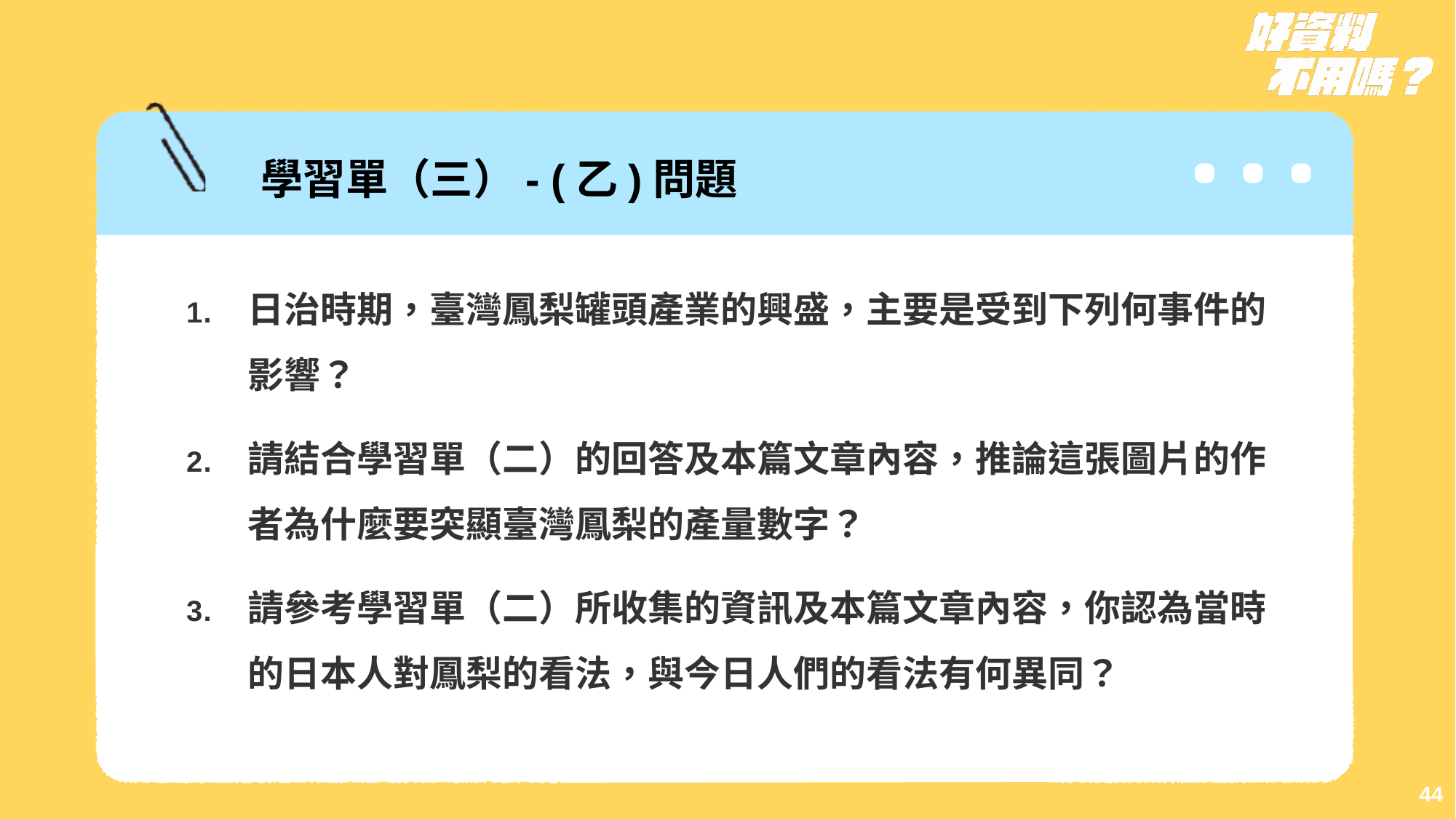

學習單（三）- (乙)問題
日治時期，臺灣鳳梨罐頭產業的興盛，主要是受到下列何事件的影響？
請結合學習單（二）的回答及本篇文章內容，推論這張圖片的作者為什麼要突顯臺灣鳳梨的產量數字？
請參考學習單（二）所收集的資訊及本篇文章內容，你認為當時的日本人對鳳梨的看法，與今日人們的看法有何異同？